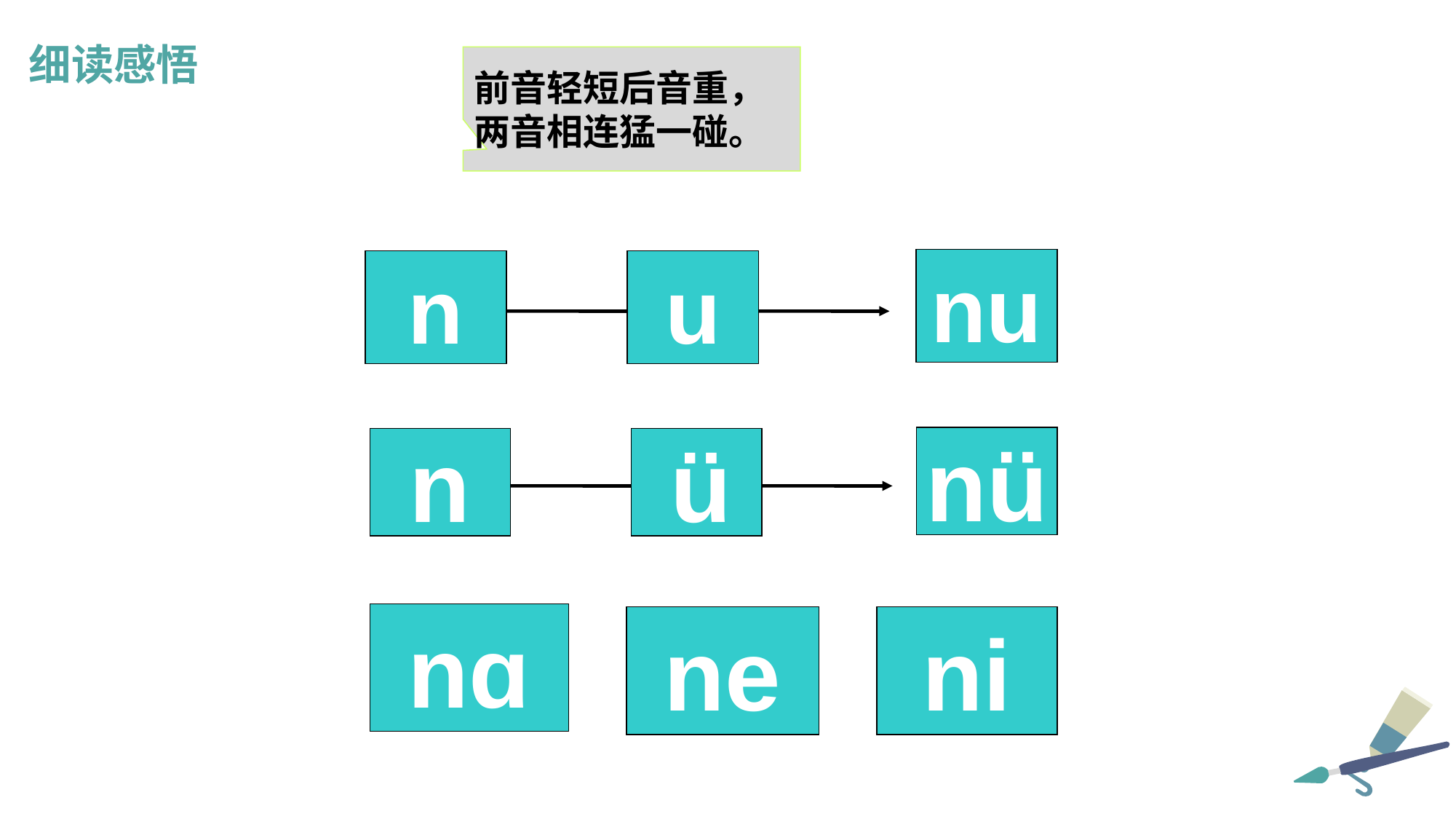

细读感悟

前音轻短后音重，
两音相连猛一碰。
nu
n
u

 nü
n
 ü

nɑ
ne
ni